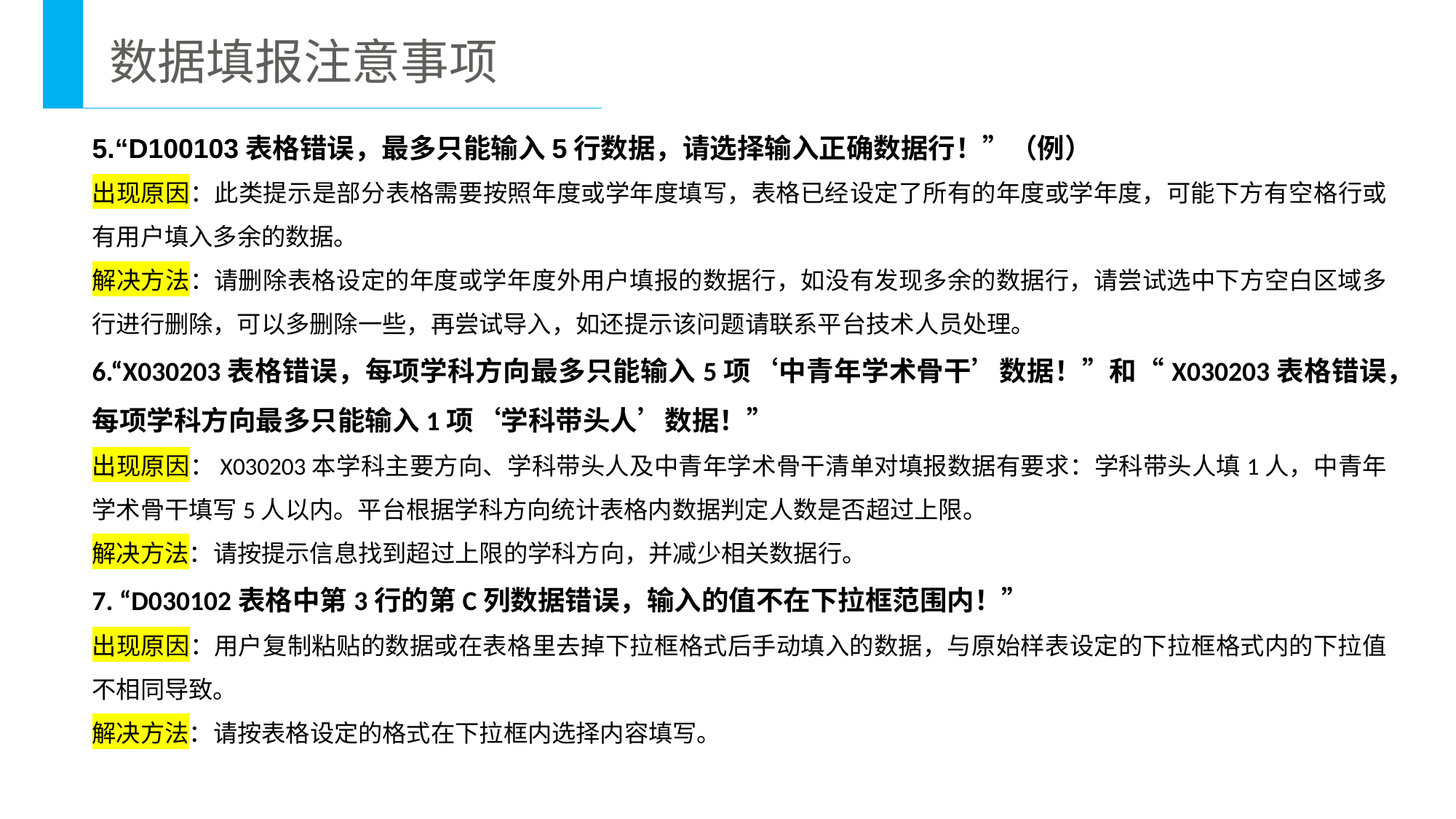

数据填报注意事项
5.“D100103表格错误，最多只能输入5行数据，请选择输入正确数据行！”（例）
出现原因：此类提示是部分表格需要按照年度或学年度填写，表格已经设定了所有的年度或学年度，可能下方有空格行或有用户填入多余的数据。
解决方法：请删除表格设定的年度或学年度外用户填报的数据行，如没有发现多余的数据行，请尝试选中下方空白区域多行进行删除，可以多删除一些，再尝试导入，如还提示该问题请联系平台技术人员处理。
6.“X030203表格错误，每项学科方向最多只能输入5项‘中青年学术骨干’数据！”和“X030203表格错误，每项学科方向最多只能输入1项‘学科带头人’数据！”
出现原因：X030203本学科主要方向、学科带头人及中青年学术骨干清单对填报数据有要求：学科带头人填1人，中青年学术骨干填写5人以内。平台根据学科方向统计表格内数据判定人数是否超过上限。
解决方法：请按提示信息找到超过上限的学科方向，并减少相关数据行。
7. “D030102表格中第3行的第C列数据错误，输入的值不在下拉框范围内！”
出现原因：用户复制粘贴的数据或在表格里去掉下拉框格式后手动填入的数据，与原始样表设定的下拉框格式内的下拉值不相同导致。
解决方法：请按表格设定的格式在下拉框内选择内容填写。